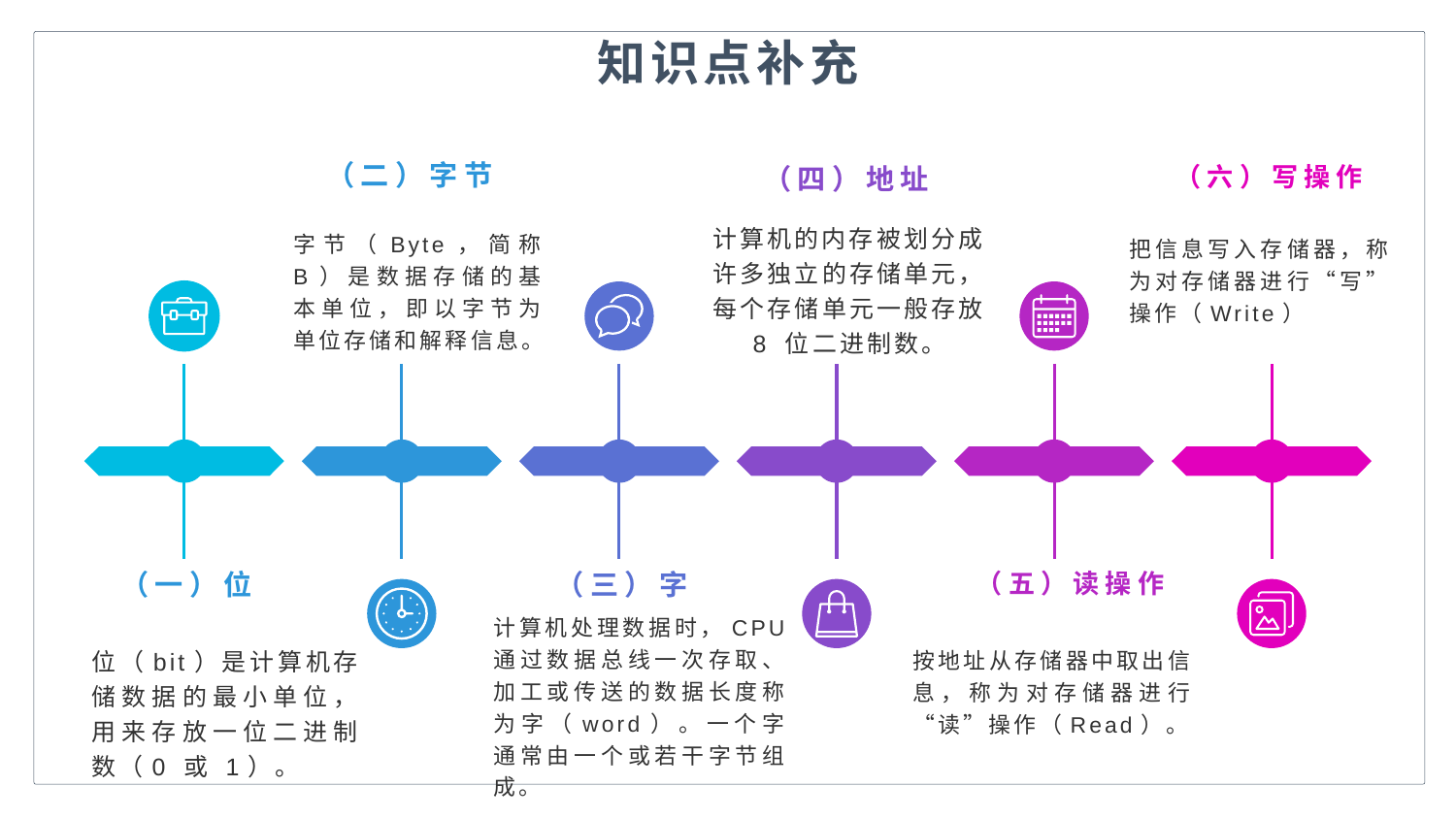

知识点补充
（二）字节
（四）地址
（六）写操作
计算机的内存被划分成许多独立的存储单元，每个存储单元一般存放 8 位二进制数。
字节（Byte，简称 B）是数据存储的基本单位，即以字节为单位存储和解释信息。
把信息写入存储器，称为对存储器进行“写”操作（Write）

（五）读操作
（一）位
（三）字

计算机处理数据时，CPU 通过数据总线一次存取、加工或传送的数据长度称为字（word）。一个字通常由一个或若干字节组成。
位（bit）是计算机存储数据的最小单位，用来存放一位二进制数（0 或 1）。
按地址从存储器中取出信息，称为对存储器进行“读”操作（Read）。